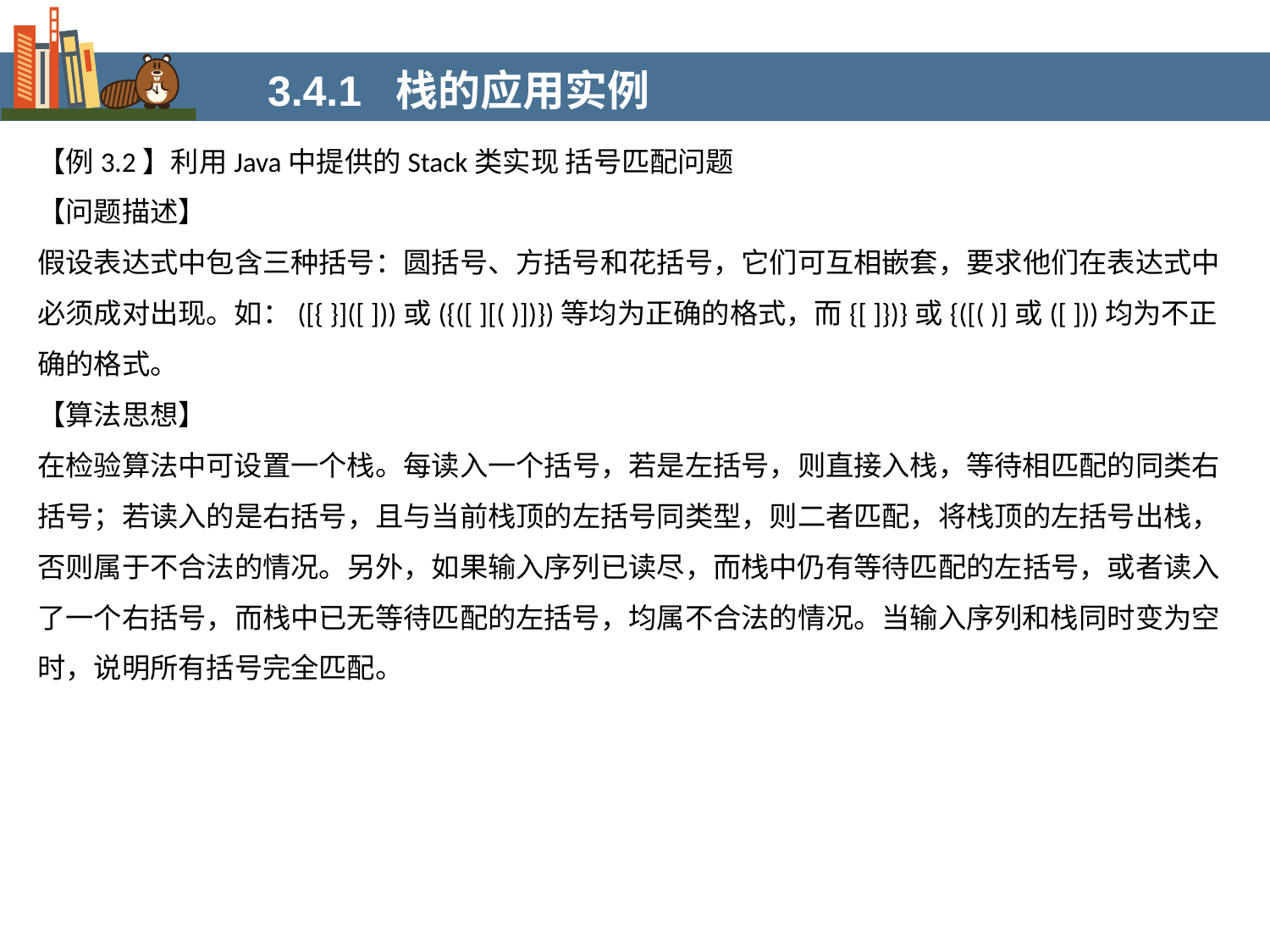

3.4.1  栈的应用实例
【例3.2】利用Java中提供的Stack类实现 括号匹配问题
【问题描述】
假设表达式中包含三种括号：圆括号、方括号和花括号，它们可互相嵌套，要求他们在表达式中必须成对出现。如：([{ }]([ ]))或({([ ][( )])})等均为正确的格式，而{[ ]})}或{([( )]或([ ]))均为不正确的格式。
【算法思想】
在检验算法中可设置一个栈。每读入一个括号，若是左括号，则直接入栈，等待相匹配的同类右括号；若读入的是右括号，且与当前栈顶的左括号同类型，则二者匹配，将栈顶的左括号出栈，否则属于不合法的情况。另外，如果输入序列已读尽，而栈中仍有等待匹配的左括号，或者读入了一个右括号，而栈中已无等待匹配的左括号，均属不合法的情况。当输入序列和栈同时变为空时，说明所有括号完全匹配。